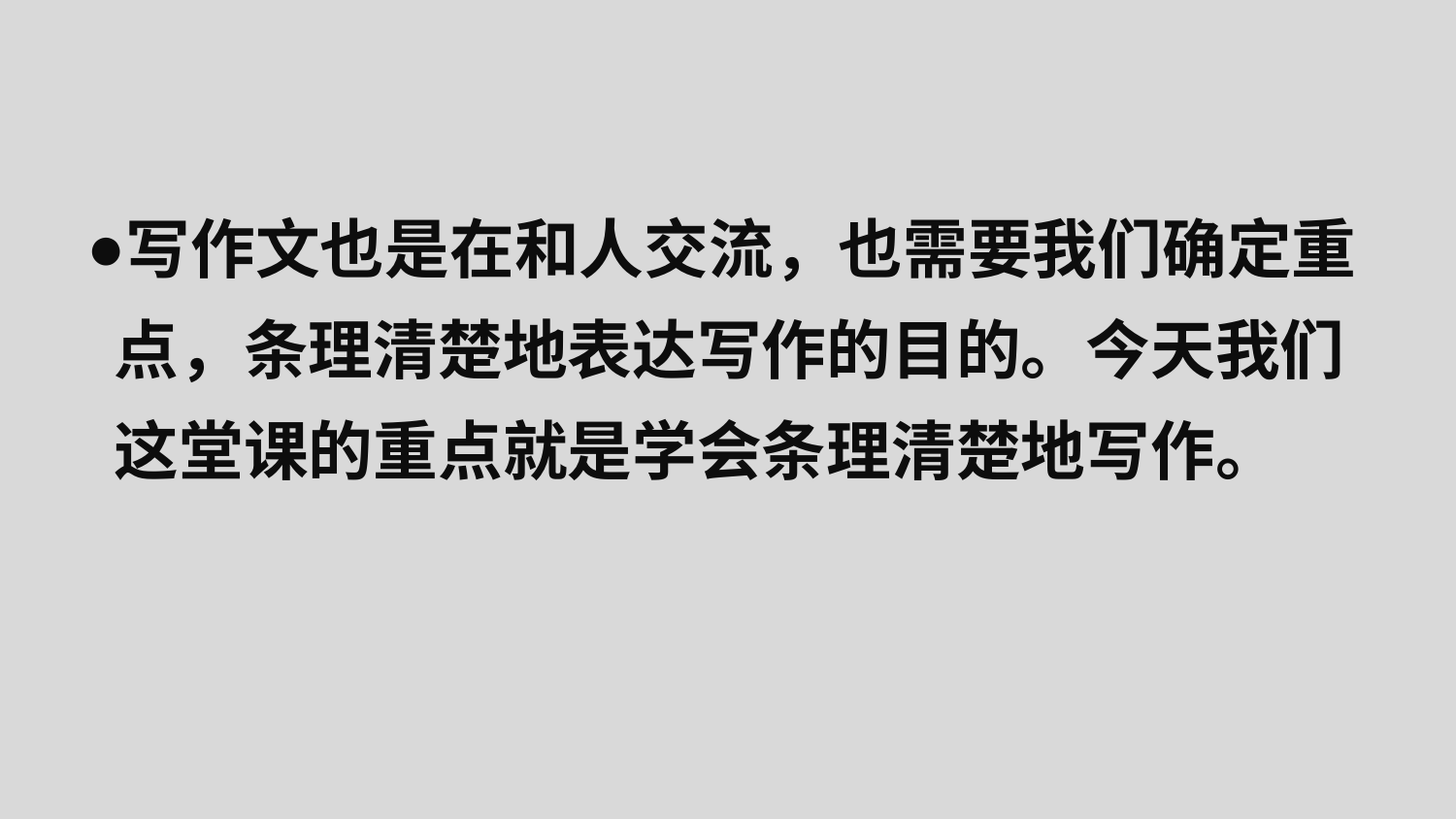

写作文也是在和人交流，也需要我们确定重点，条理清楚地表达写作的目的。今天我们这堂课的重点就是学会条理清楚地写作。